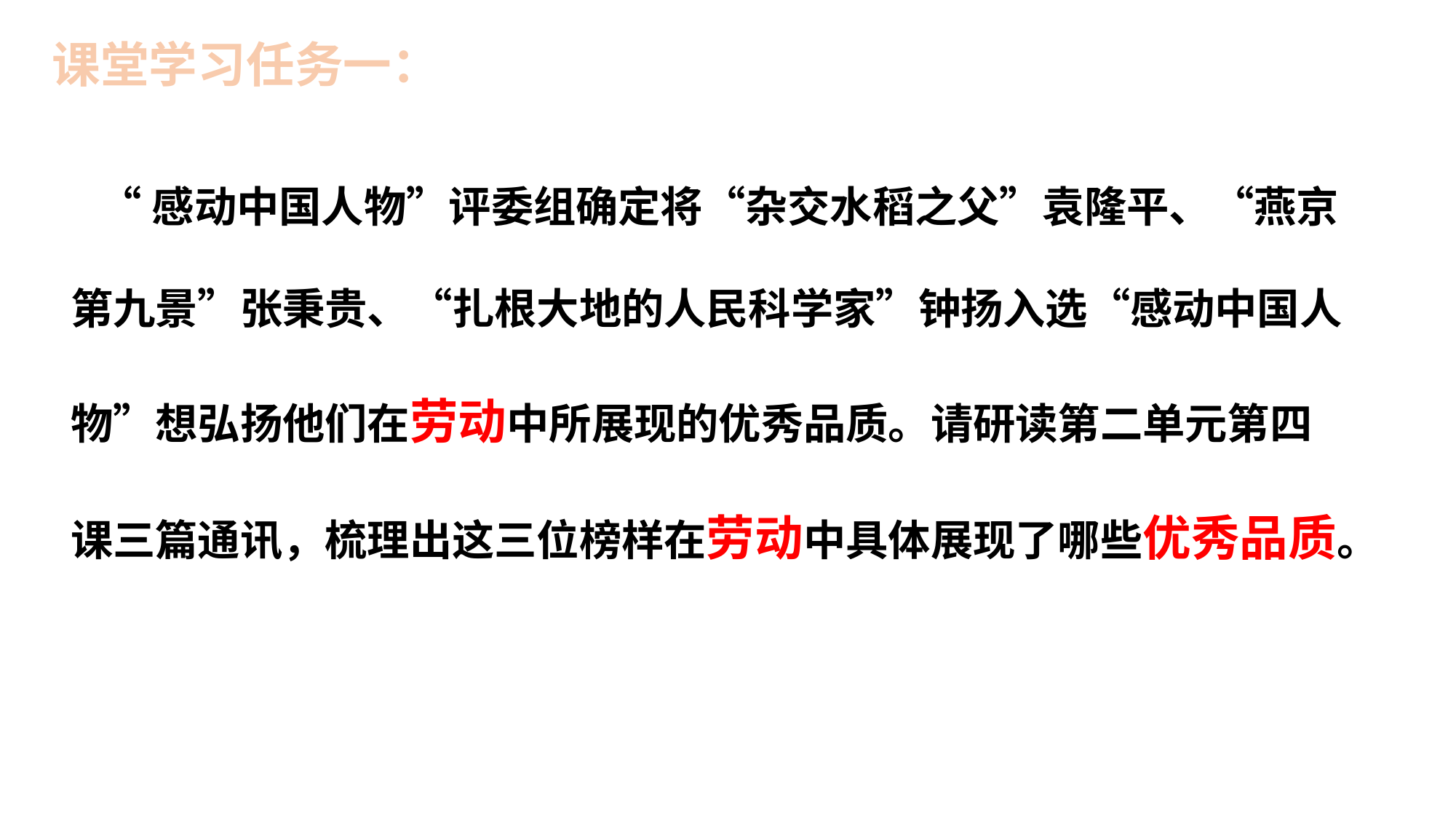

课堂学习任务一：
   “感动中国人物”评委组确定将“杂交水稻之父”袁隆平、“燕京第九景”张秉贵、“扎根大地的人民科学家”钟扬入选“感动中国人物”想弘扬他们在劳动中所展现的优秀品质。请研读第二单元第四课三篇通讯，梳理出这三位榜样在劳动中具体展现了哪些优秀品质。